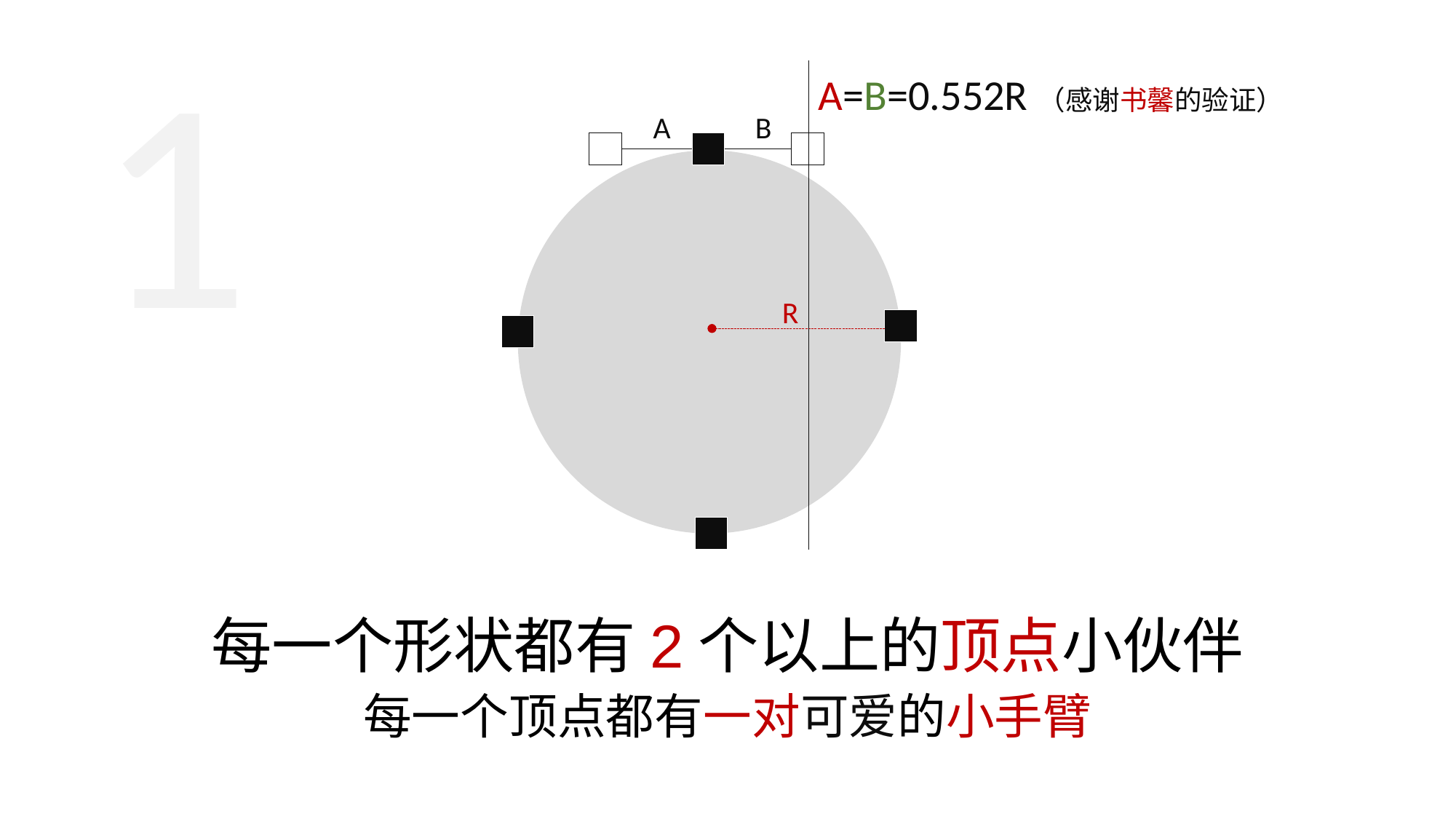

1
A=B=0.552R（感谢书馨的验证）
A
B

R
每一个形状都有2个以上的顶点小伙伴
每一个顶点都有一对可爱的小手臂